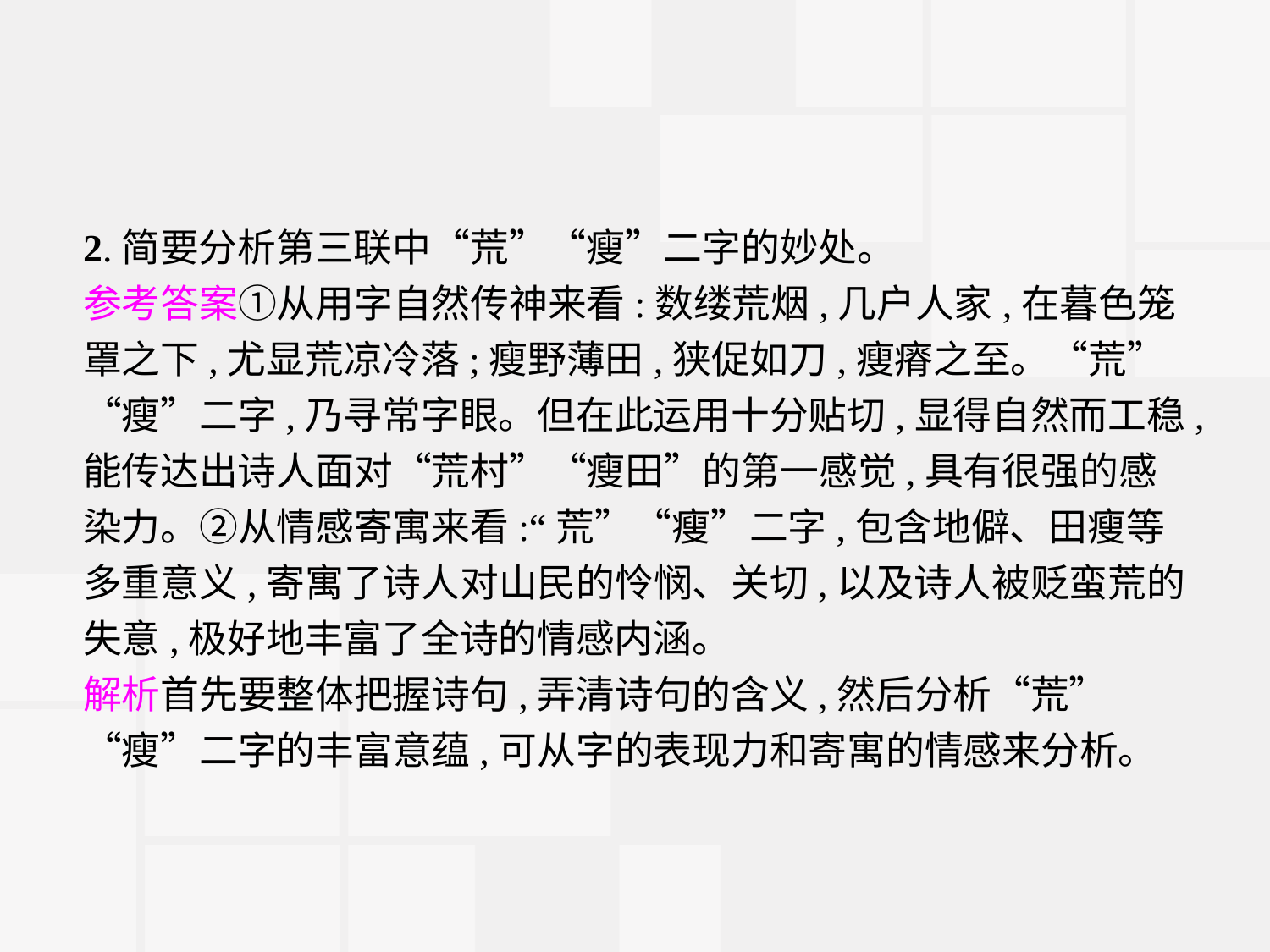

2.简要分析第三联中“荒”“瘦”二字的妙处。
参考答案①从用字自然传神来看:数缕荒烟,几户人家,在暮色笼罩之下,尤显荒凉冷落;瘦野薄田,狭促如刀,瘦瘠之至。“荒”“瘦”二字,乃寻常字眼。但在此运用十分贴切,显得自然而工稳,能传达出诗人面对“荒村”“瘦田”的第一感觉,具有很强的感染力。②从情感寄寓来看:“荒”“瘦”二字,包含地僻、田瘦等多重意义,寄寓了诗人对山民的怜悯、关切,以及诗人被贬蛮荒的失意,极好地丰富了全诗的情感内涵。
解析首先要整体把握诗句,弄清诗句的含义,然后分析“荒”“瘦”二字的丰富意蕴,可从字的表现力和寄寓的情感来分析。